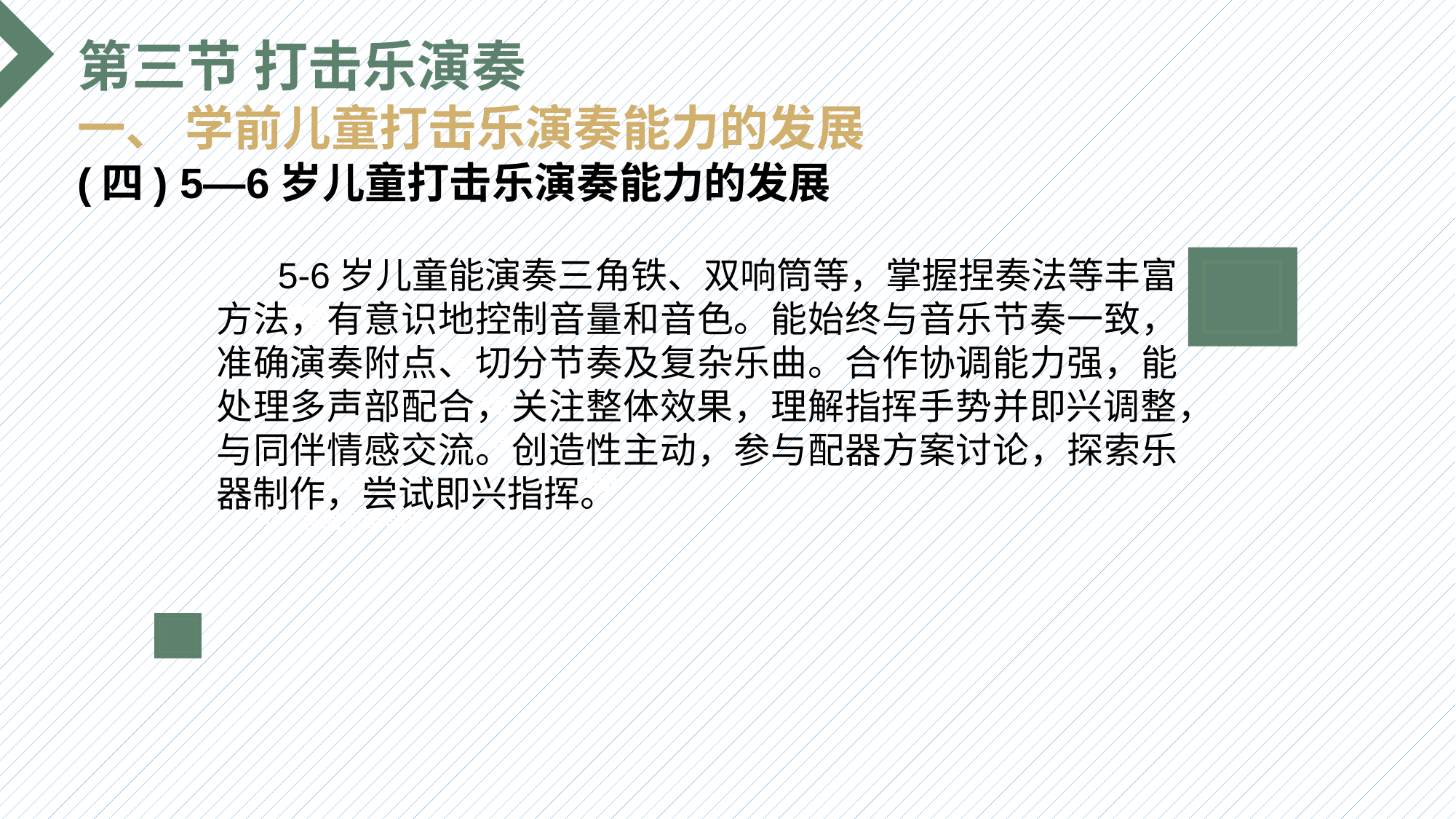

第三节 打击乐演奏
一、 学前儿童打击乐演奏能力的发展
(四) 5—6岁儿童打击乐演奏能力的发展

      5-6岁儿童能演奏三角铁、双响筒等，掌握捏奏法等丰富方法，有意识地控制音量和音色。能始终与音乐节奏一致，准确演奏附点、切分节奏及复杂乐曲。合作协调能力强，能处理多声部配合，关注整体效果，理解指挥手势并即兴调整，与同伴情感交流。创造性主动，参与配器方案讨论，探索乐器制作，尝试即兴指挥。

选题背景
输入您的内容，请简要说明，言简意赅即可输入您的内容，请简要说明，言简意赅即可输入您的内容，请简要说明，言简意赅即可输入您的内容，请简要说明，言简意赅即可